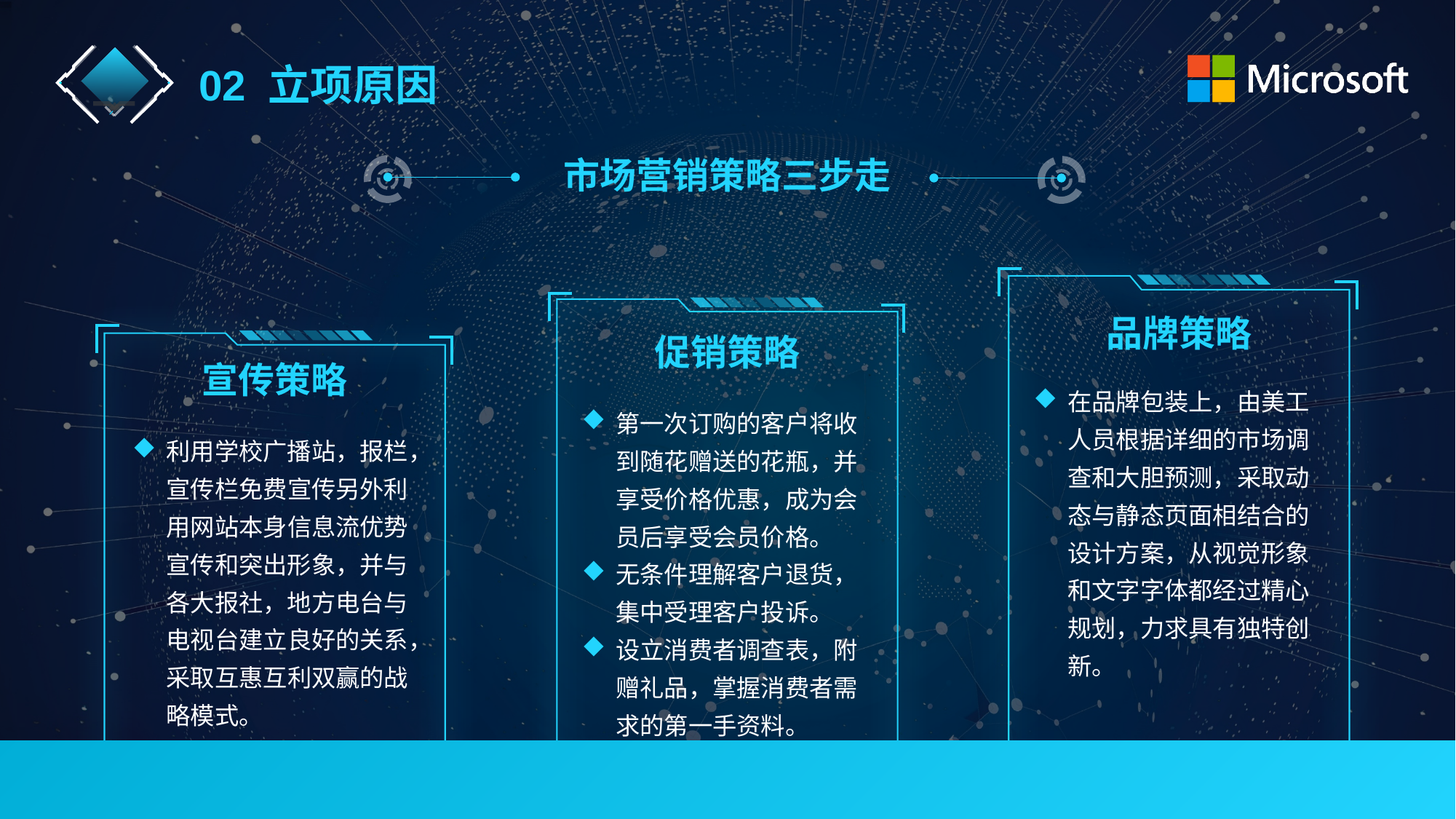

02 立项原因
市场营销策略三步走

品牌策略
促销策略

宣传策略
在品牌包装上，由美工人员根据详细的市场调查和大胆预测，采取动态与静态页面相结合的设计方案，从视觉形象和文字字体都经过精心规划，力求具有独特创新。
第一次订购的客户将收到随花赠送的花瓶，并享受价格优惠，成为会员后享受会员价格。
无条件理解客户退货，集中受理客户投诉。
设立消费者调查表，附赠礼品，掌握消费者需求的第一手资料。
利用学校广播站，报栏，宣传栏免费宣传另外利用网站本身信息流优势宣传和突出形象，并与各大报社，地方电台与电视台建立良好的关系，采取互惠互利双赢的战略模式。